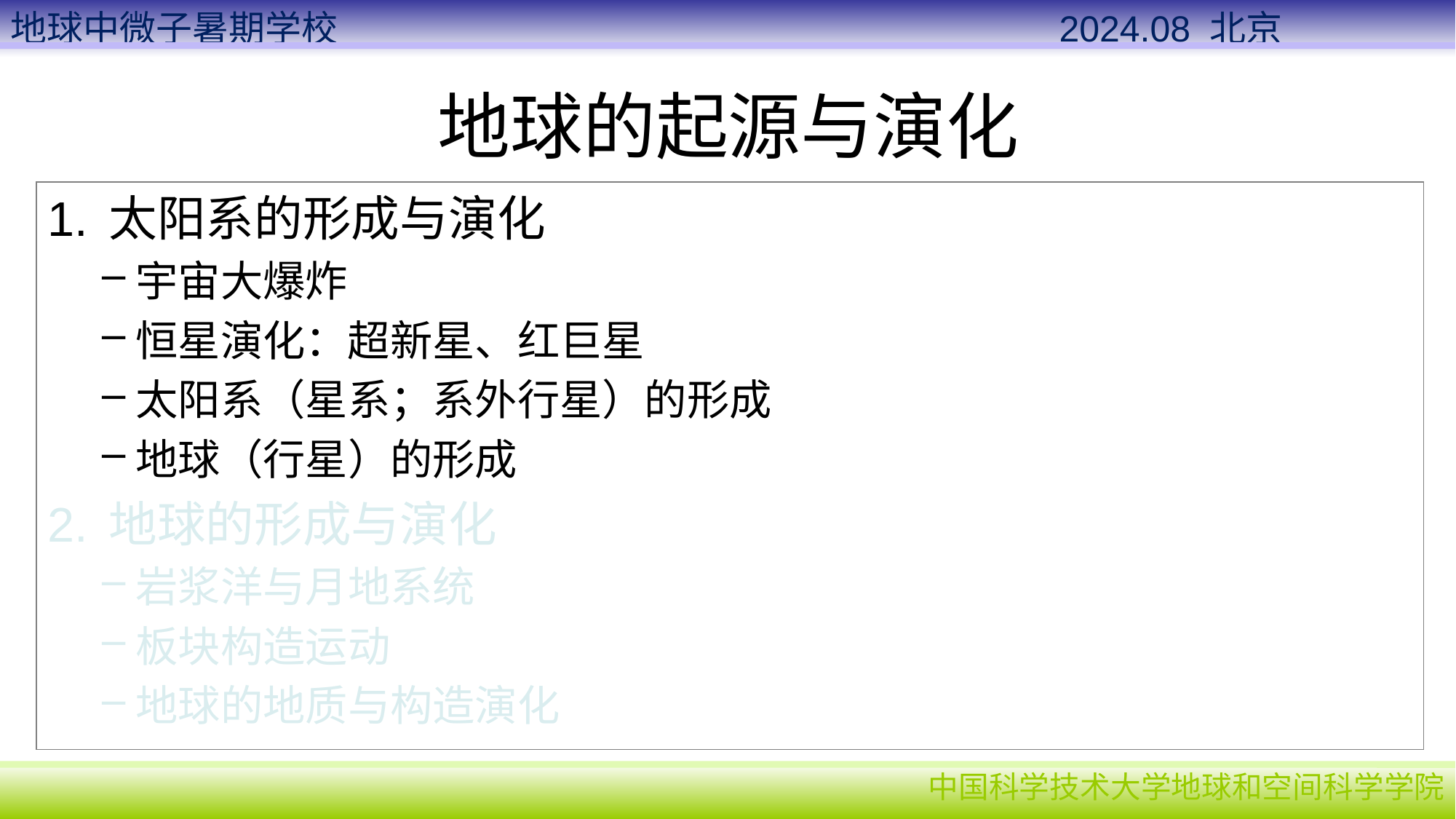

# 地球的起源与演化
太阳系的形成与演化
宇宙大爆炸
恒星演化：超新星、红巨星
太阳系（星系；系外行星）的形成
地球（行星）的形成
地球的形成与演化
岩浆洋与月地系统
板块构造运动
地球的地质与构造演化